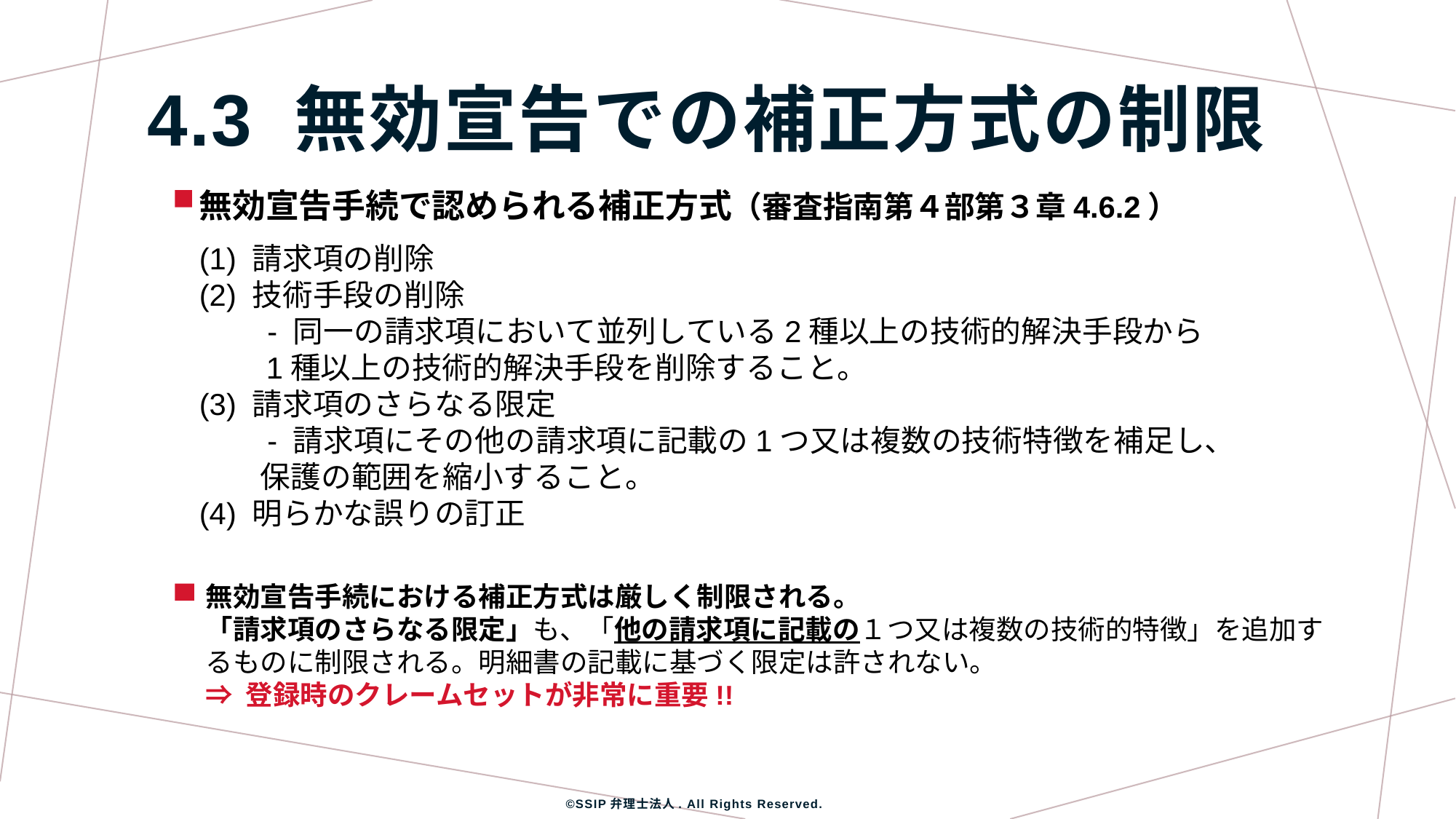

4.3 無効宣告での補正方式の制限
無効宣告手続で認められる補正方式（審査指南第４部第３章4.6.2）

(1) 請求項の削除
(2) 技術手段の削除
　　- 同一の請求項において並列している2種以上の技術的解決手段から
        1種以上の技術的解決手段を削除すること。
(3) 請求項のさらなる限定
　　- 請求項にその他の請求項に記載の1つ又は複数の技術特徴を補足し、
        保護の範囲を縮小すること。
(4) 明らかな誤りの訂正

無効宣告手続における補正方式は厳しく制限される。
「請求項のさらなる限定」も、「他の請求項に記載の１つ又は複数の技術的特徴」を追加するものに制限される。明細書の記載に基づく限定は許されない。
⇒ 登録時のクレームセットが非常に重要!!

©SSIP弁理士法人. All Rights Reserved.